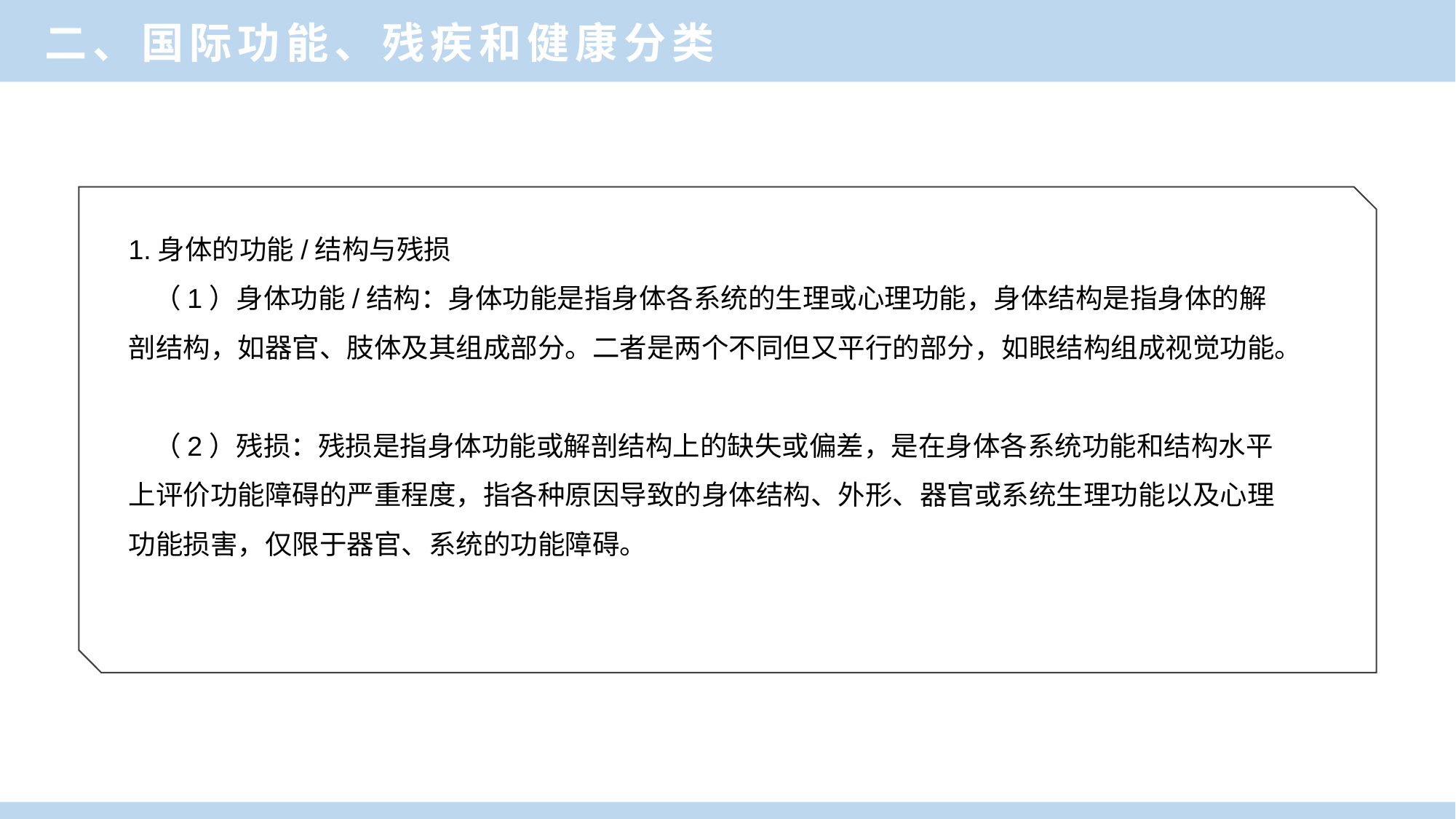

二、国际功能、残疾和健康分类

1.身体的功能/结构与残损
   （1）身体功能/结构：身体功能是指身体各系统的生理或心理功能，身体结构是指身体的解剖结构，如器官、肢体及其组成部分。二者是两个不同但又平行的部分，如眼结构组成视觉功能。

   （2）残损：残损是指身体功能或解剖结构上的缺失或偏差，是在身体各系统功能和结构水平上评价功能障碍的严重程度，指各种原因导致的身体结构、外形、器官或系统生理功能以及心理功能损害，仅限于器官、系统的功能障碍。